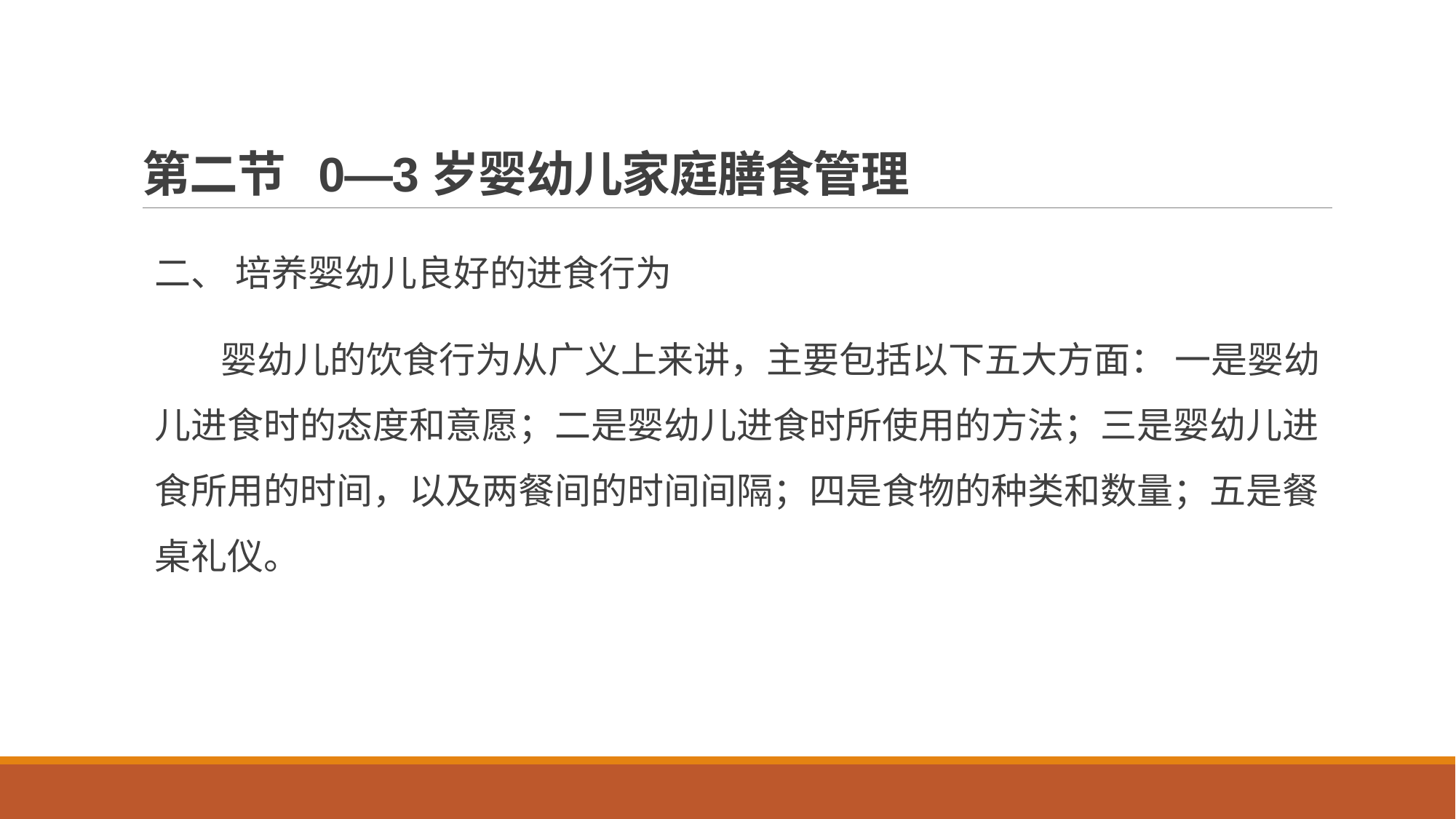

# 第二节  0—3岁婴幼儿家庭膳食管理
二、 培养婴幼儿良好的进食行为
       婴幼儿的饮食行为从广义上来讲，主要包括以下五大方面： 一是婴幼儿进食时的态度和意愿；二是婴幼儿进食时所使用的方法；三是婴幼儿进食所用的时间，以及两餐间的时间间隔；四是食物的种类和数量；五是餐桌礼仪。